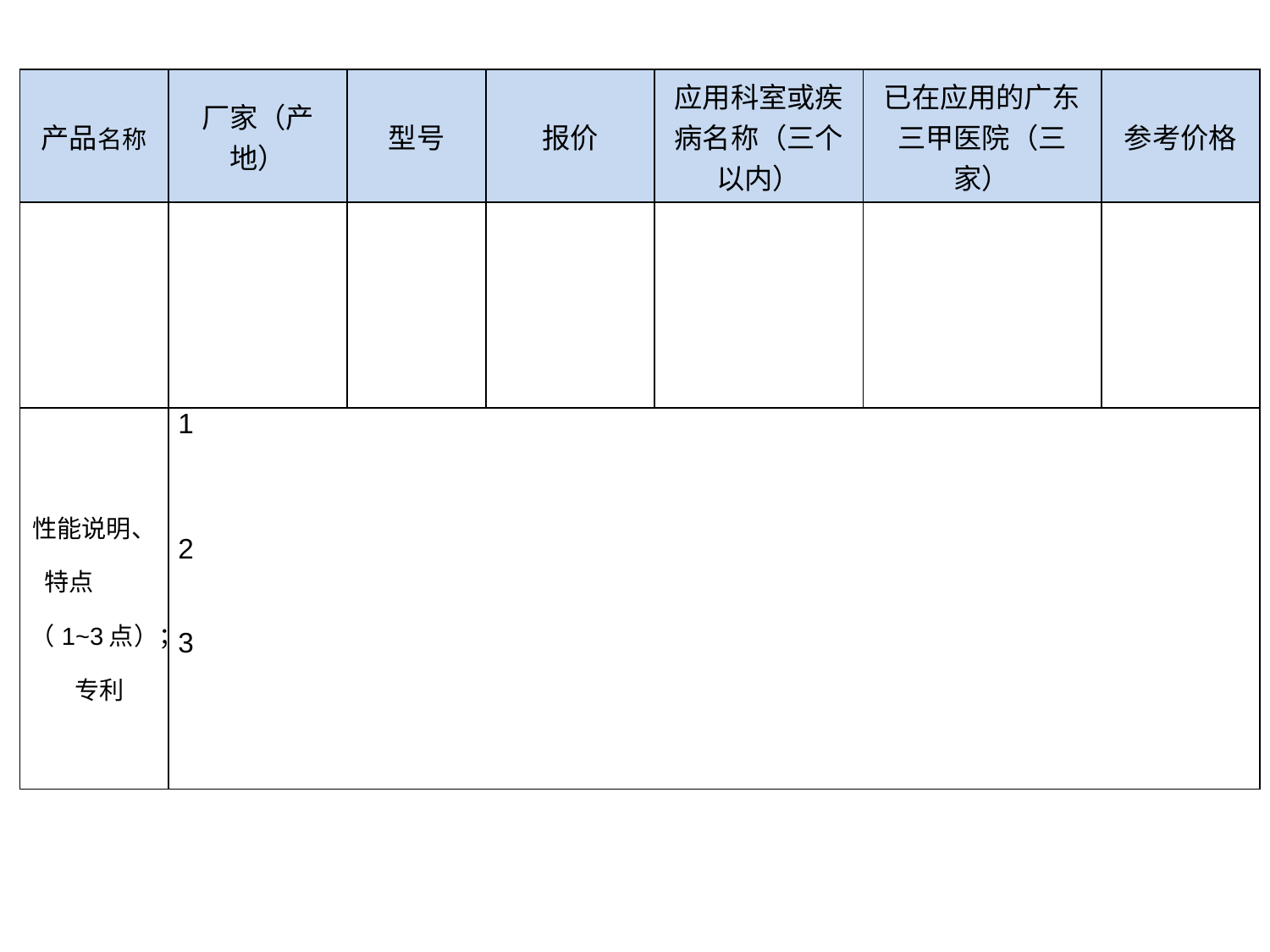

| 产品名称 | 厂家（产地） | 型号 | 报价 | 应用科室或疾病名称（三个以内） | 已在应用的广东三甲医院（三家） | 参考价格 |
| --- | --- | --- | --- | --- | --- | --- |
|  |  |  |  |  |  |  |
| 性能说明、特点 （1~3点）； 专利 | 1 2 3 |  |  |  |  |  |